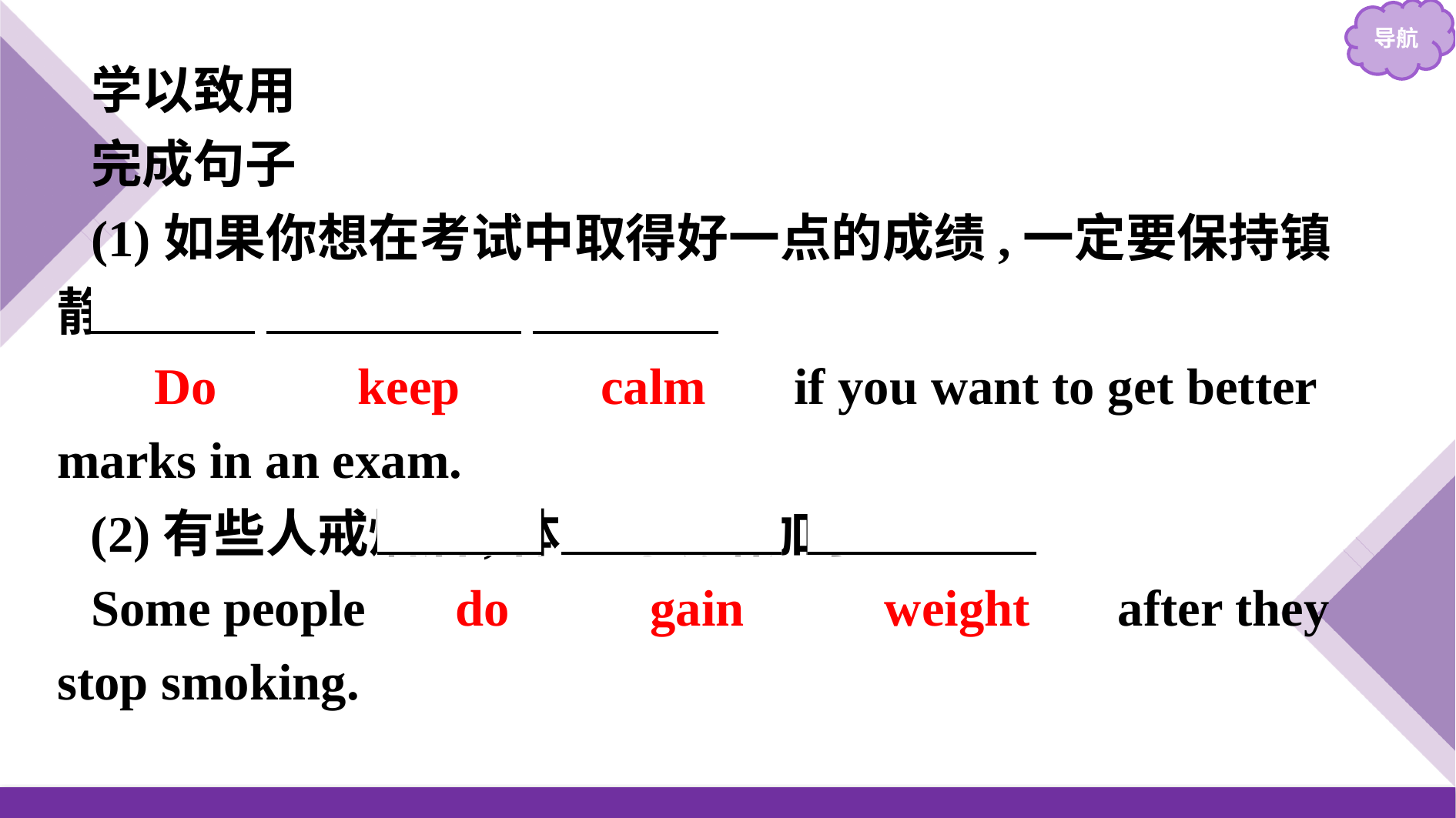

学以致用
完成句子
(1)如果你想在考试中取得好一点的成绩,一定要保持镇静。
　Do　 　keep　 　calm　 if you want to get better marks in an exam.
(2)有些人戒烟后,体重的确增加了。
Some people 　do　 　gain　 　weight　 after they stop smoking.